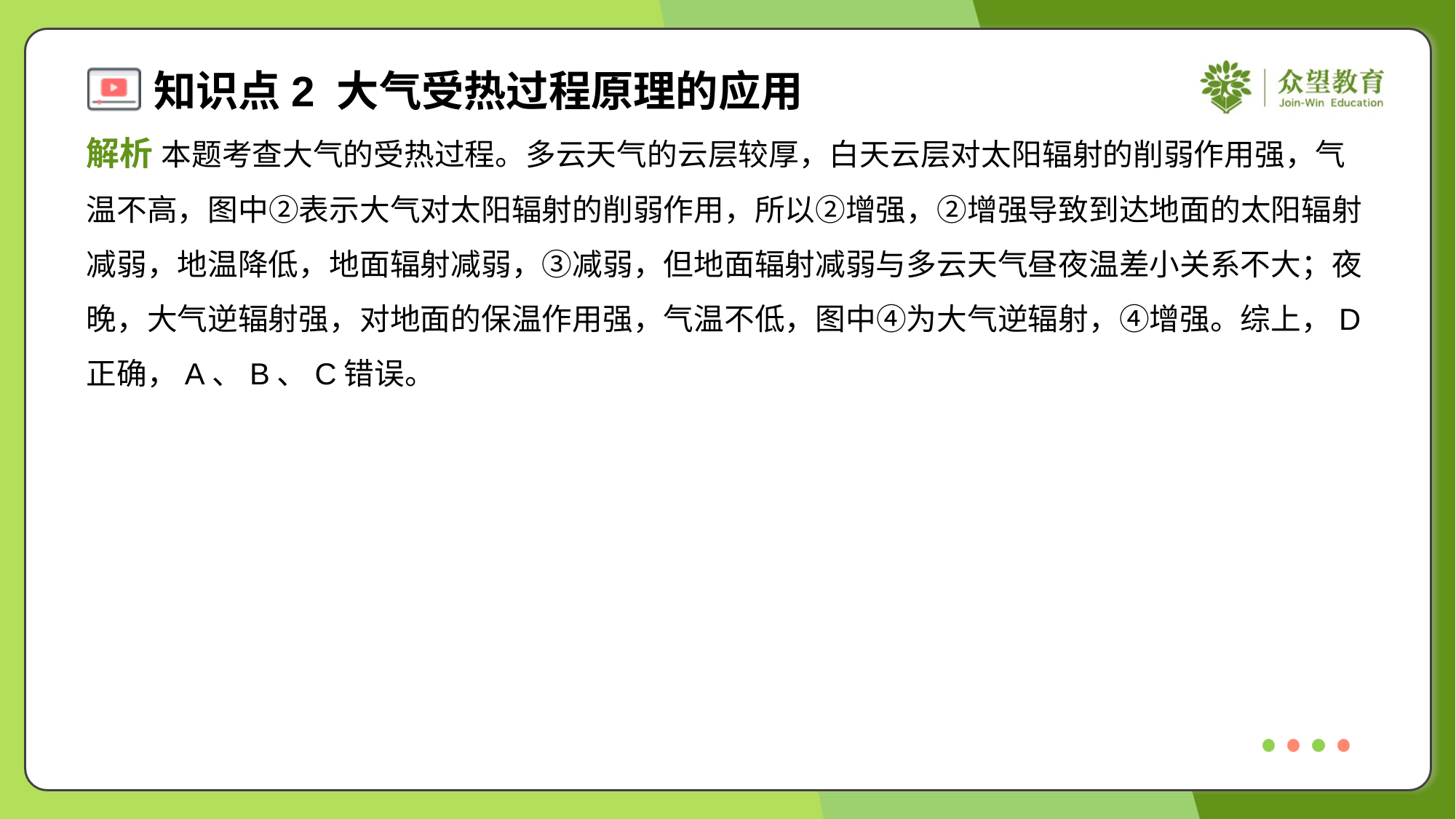

解析 本题考查大气的受热过程。多云天气的云层较厚，白天云层对太阳辐射的削弱作用强，气
温不高，图中②表示大气对太阳辐射的削弱作用，所以②增强，②增强导致到达地面的太阳辐射
减弱，地温降低，地面辐射减弱，③减弱，但地面辐射减弱与多云天气昼夜温差小关系不大；夜
晚，大气逆辐射强，对地面的保温作用强，气温不低，图中④为大气逆辐射，④增强。综上，D
正确，A、B、C错误。